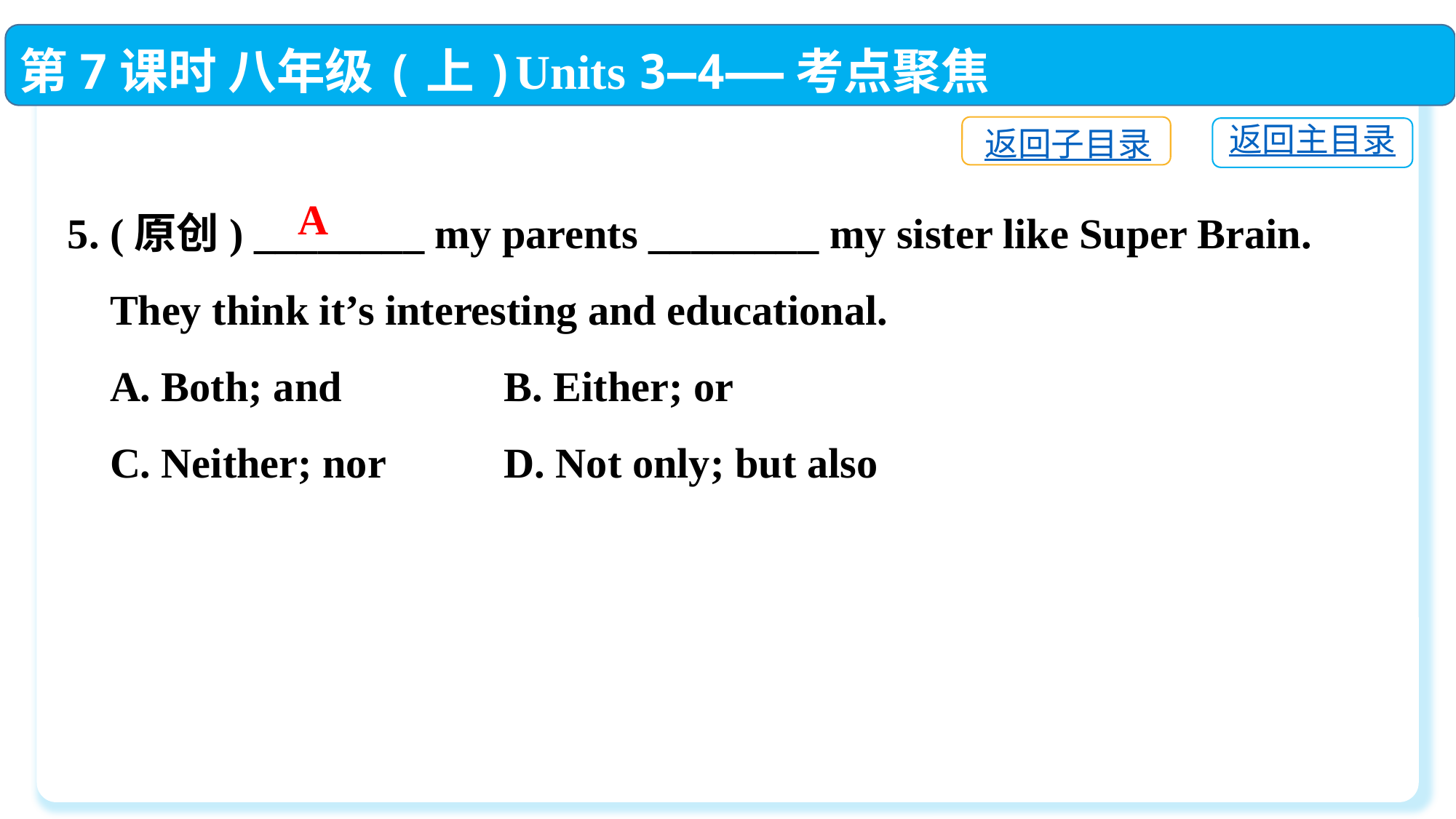

第7课时 八年级(上)Units 3—4——考点聚焦

返回子目录
返回主目录
5. (原创) ________ my parents ________ my sister like Super Brain.
    They think it’s interesting and educational.
    A. Both; and　 	B. Either; or
    C. Neither; nor　 	D. Not only; but also
A